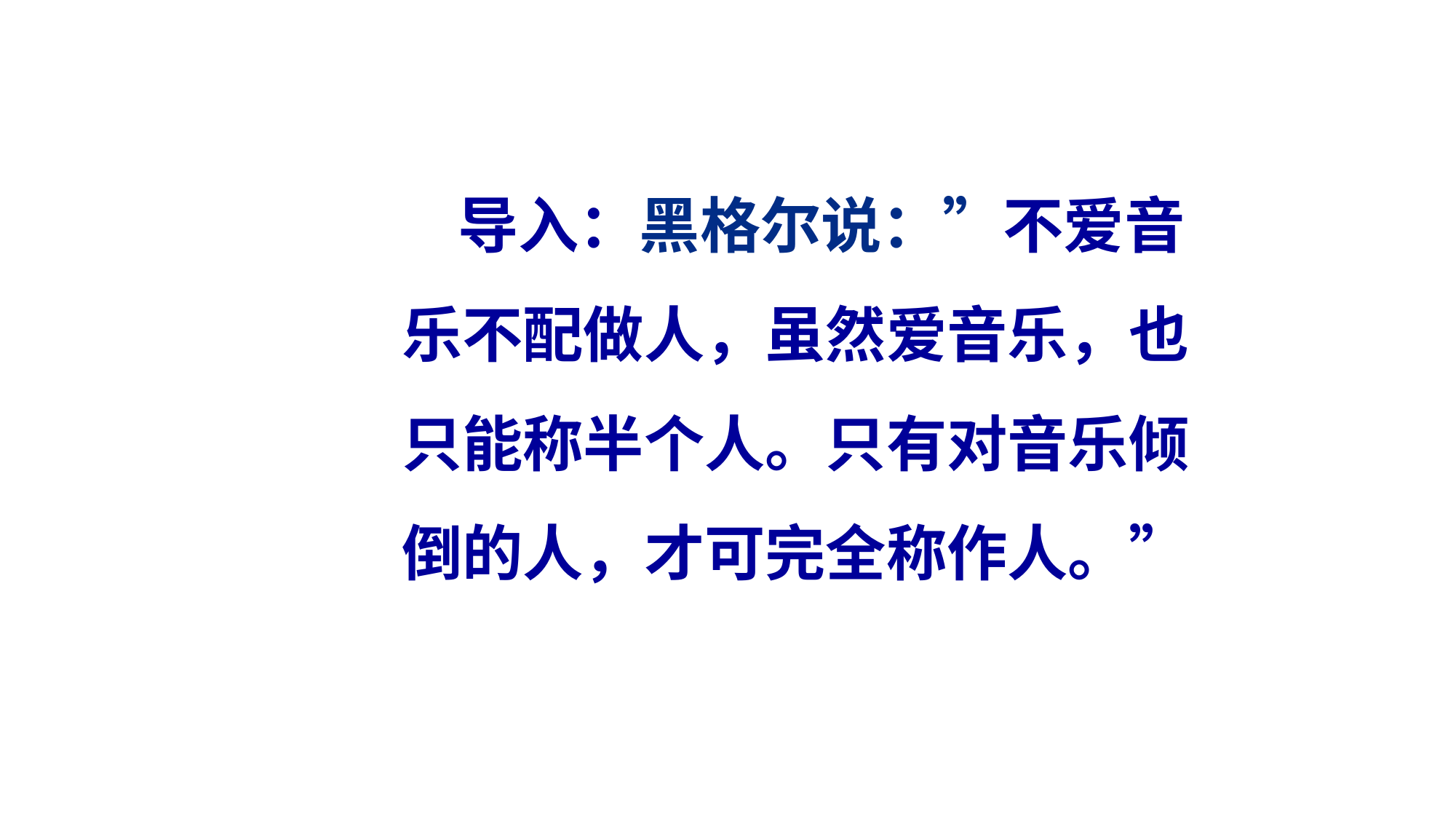

导入：黑格尔说：”不爱音乐不配做人，虽然爱音乐，也只能称半个人。只有对音乐倾倒的人，才可完全称作人。”